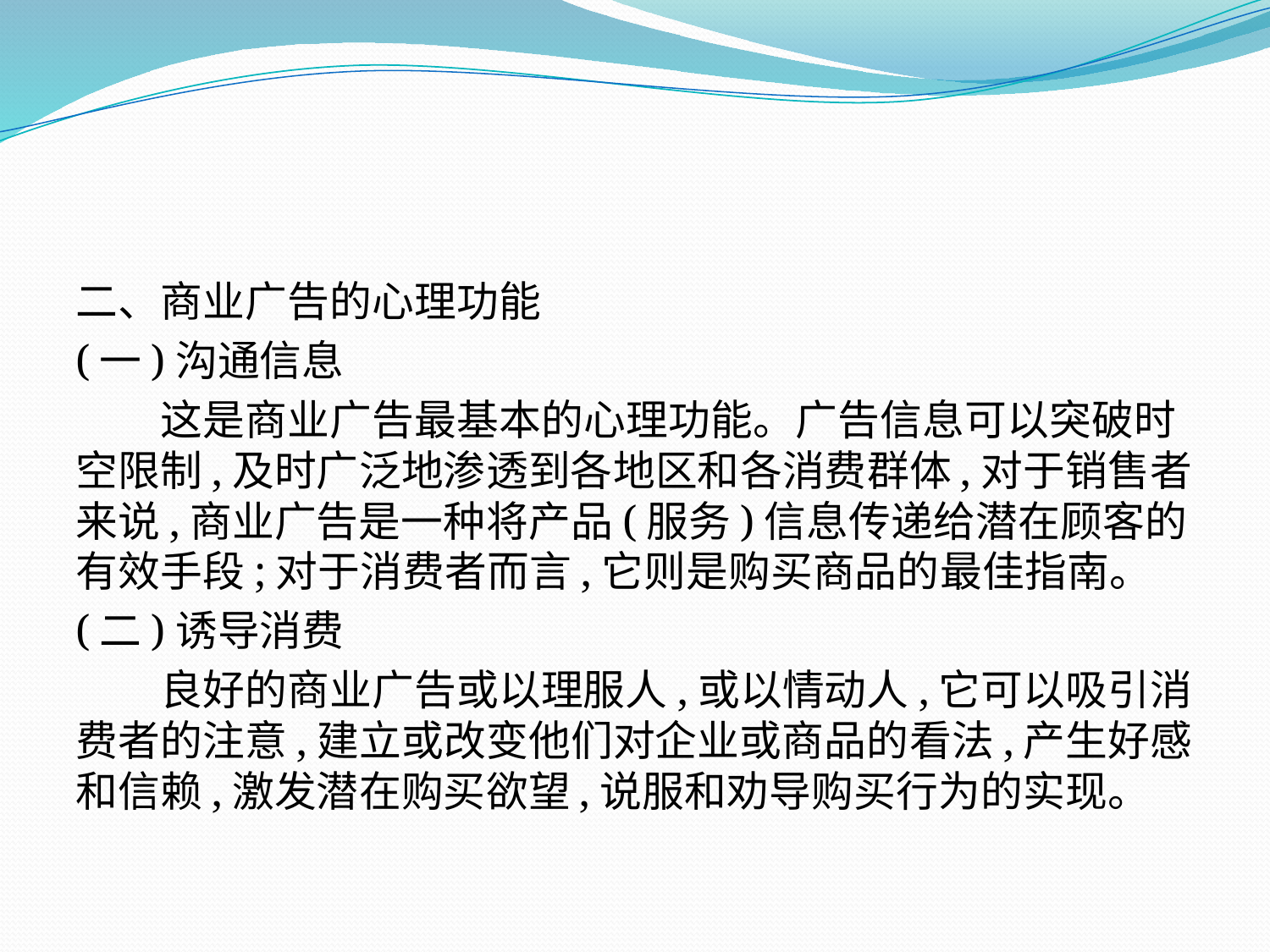

二、商业广告的心理功能
(一)沟通信息
　　这是商业广告最基本的心理功能。广告信息可以突破时空限制,及时广泛地渗透到各地区和各消费群体,对于销售者来说,商业广告是一种将产品(服务)信息传递给潜在顾客的有效手段;对于消费者而言,它则是购买商品的最佳指南。
(二)诱导消费
　　良好的商业广告或以理服人,或以情动人,它可以吸引消费者的注意,建立或改变他们对企业或商品的看法,产生好感和信赖,激发潜在购买欲望,说服和劝导购买行为的实现。